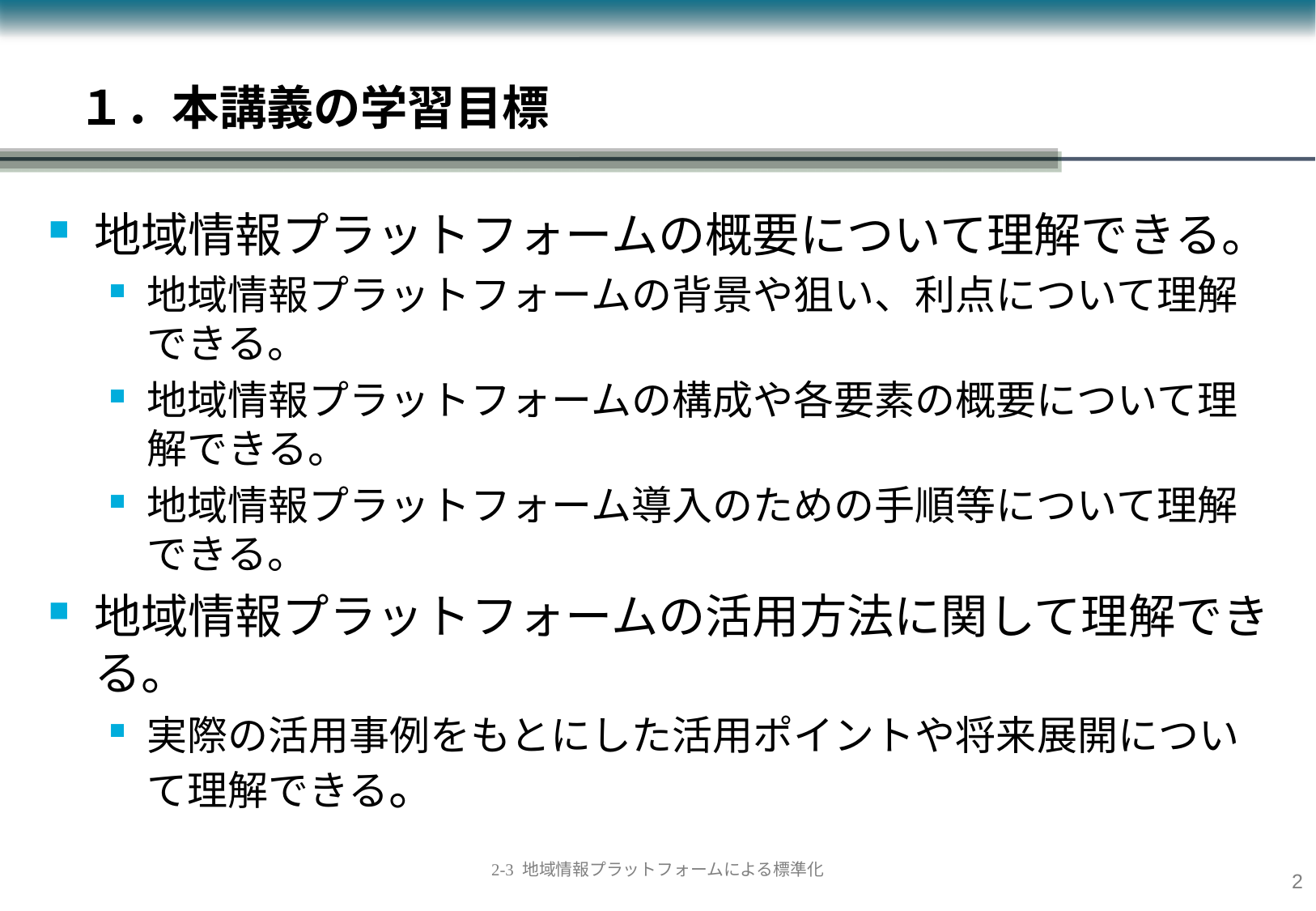

１．本講義の学習目標
地域情報プラットフォームの概要について理解できる。
地域情報プラットフォームの背景や狙い、利点について理解できる。
地域情報プラットフォームの構成や各要素の概要について理解できる。
地域情報プラットフォーム導入のための手順等について理解できる。
地域情報プラットフォームの活用方法に関して理解できる。
実際の活用事例をもとにした活用ポイントや将来展開について理解できる。
2
2-3 地域情報プラットフォームによる標準化